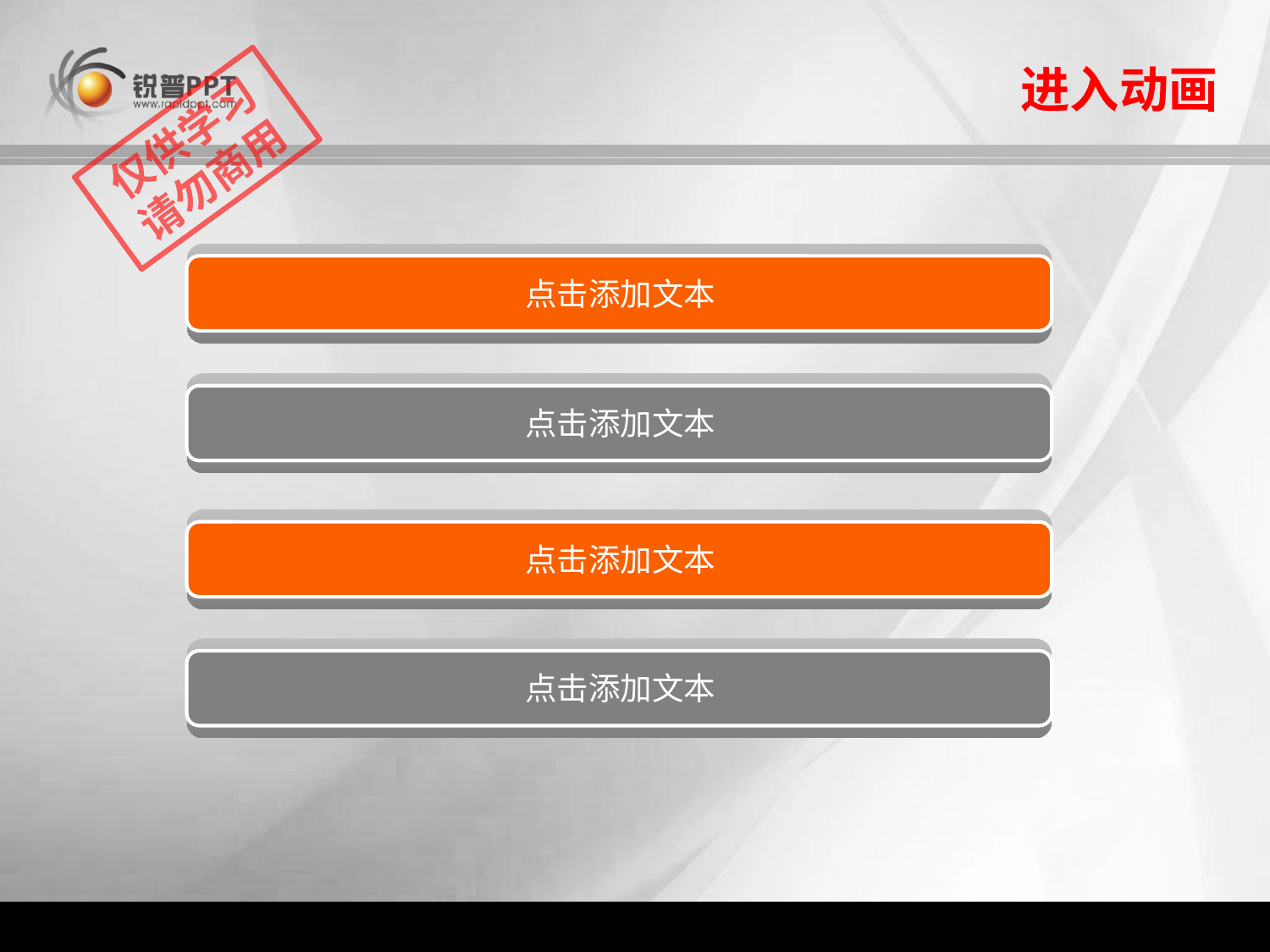

进入动画
仅供学习
请勿商用

点击添加文本

点击添加文本

点击添加文本

点击添加文本